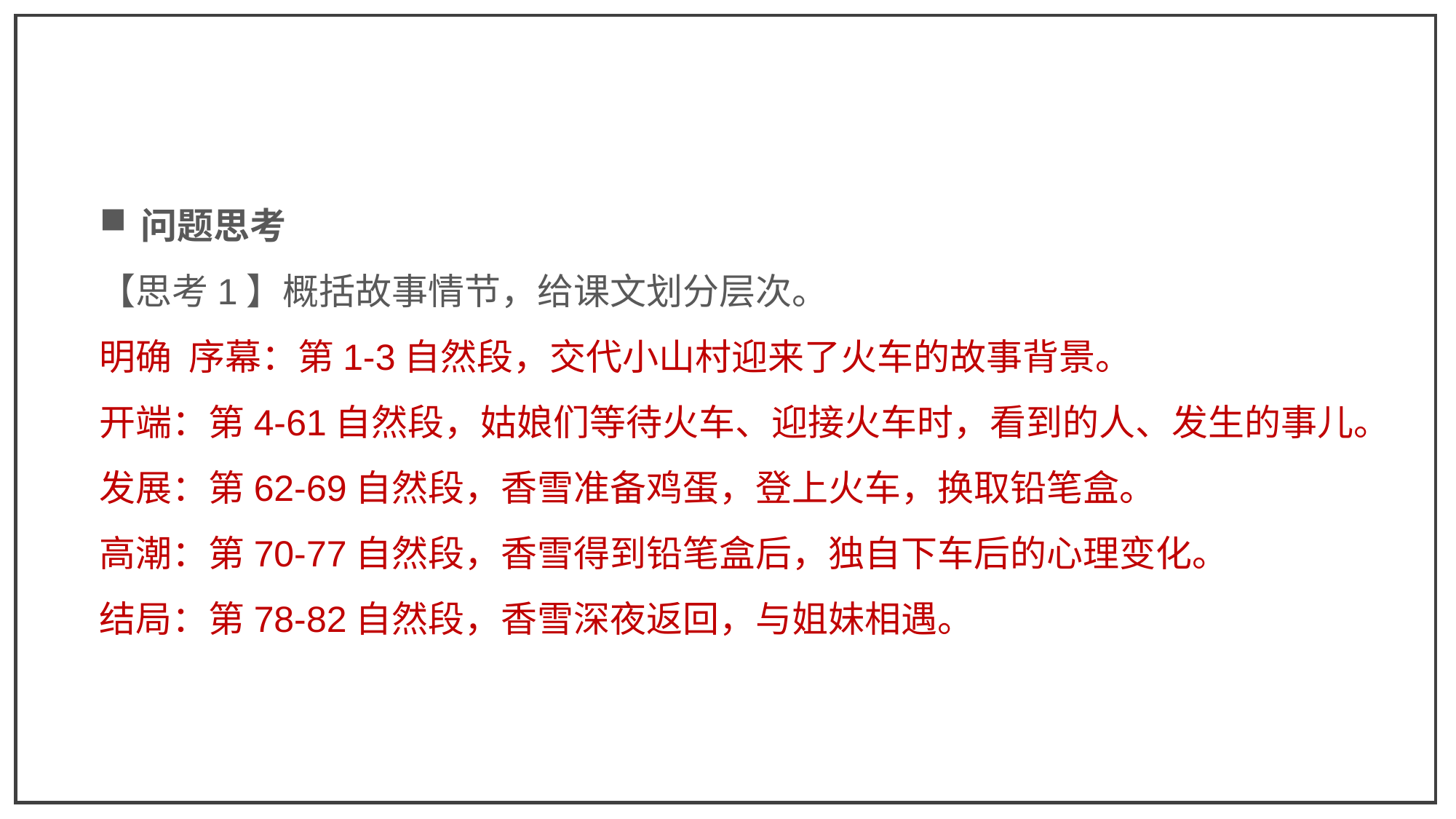

问题思考
【思考1】概括故事情节，给课文划分层次。
明确  序幕：第1-3自然段，交代小山村迎来了火车的故事背景。
开端：第4-61自然段，姑娘们等待火车、迎接火车时，看到的人、发生的事儿。
发展：第62-69自然段，香雪准备鸡蛋，登上火车，换取铅笔盒。
高潮：第70-77自然段，香雪得到铅笔盒后，独自下车后的心理变化。
结局：第78-82自然段，香雪深夜返回，与姐妹相遇。